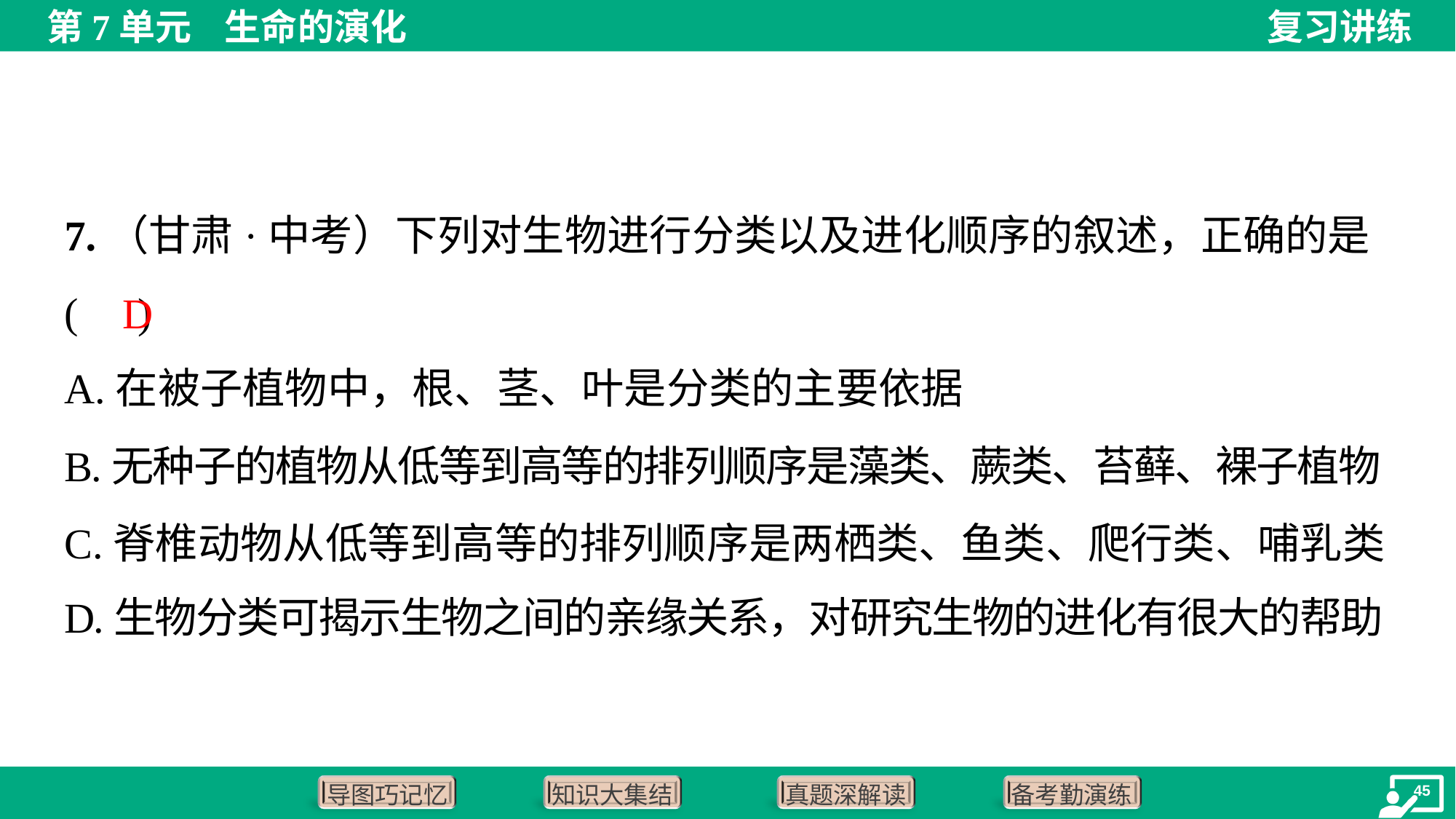

7.（甘肃·中考）下列对生物进行分类以及进化顺序的叙述，正确的是(     )
D
A.在被子植物中，根、茎、叶是分类的主要依据
B.无种子的植物从低等到高等的排列顺序是藻类、蕨类、苔藓、裸子植物
C.脊椎动物从低等到高等的排列顺序是两栖类、鱼类、爬行类、哺乳类
D.生物分类可揭示生物之间的亲缘关系，对研究生物的进化有很大的帮助